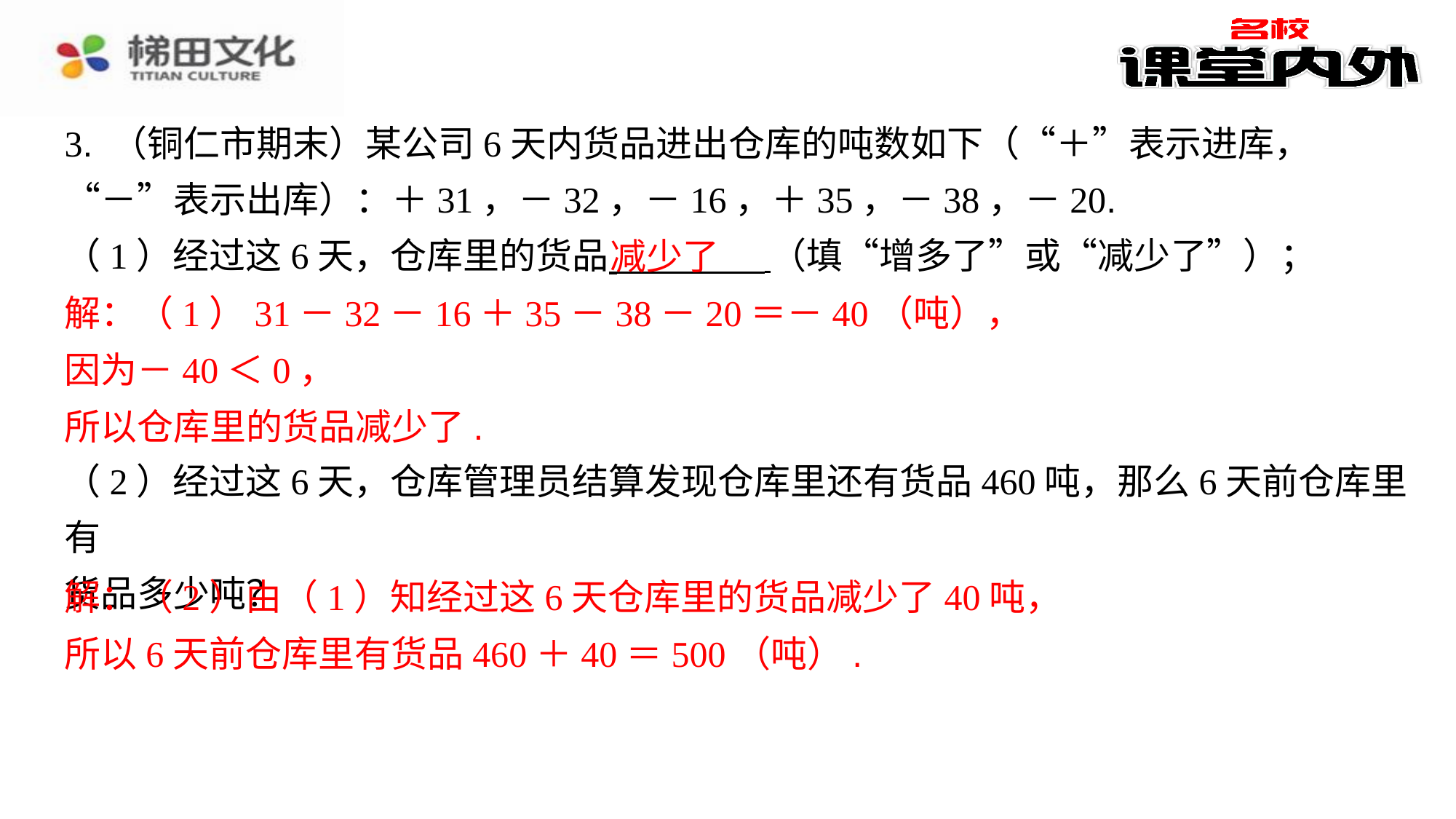

3. （铜仁市期末）某公司6天内货品进出仓库的吨数如下（“＋”表示进库，
“－”表示出库）：＋31，－32，－16，＋35，－38，－20.
（1）经过这6天，仓库里的货品                        （填“增多了”或“减少了”）；
解：（1）31－32－16＋35－38－20＝－40（吨），
因为－40＜0，
所以仓库里的货品减少了.
（2）经过这6天，仓库管理员结算发现仓库里还有货品460吨，那么6天前仓库里有
货品多少吨？
解：（2）由（1）知经过这6天仓库里的货品减少了40吨，
所以6天前仓库里有货品460＋40＝500（吨）.
​　减少了
解：（1）31－32－16＋35－38－20＝－40（吨），
因为－40＜0，
所以仓库里的货品减少了.
解：（2）由（1）知经过这6天仓库里的货品减少了40吨，
所以6天前仓库里有货品460＋40＝500（吨）.